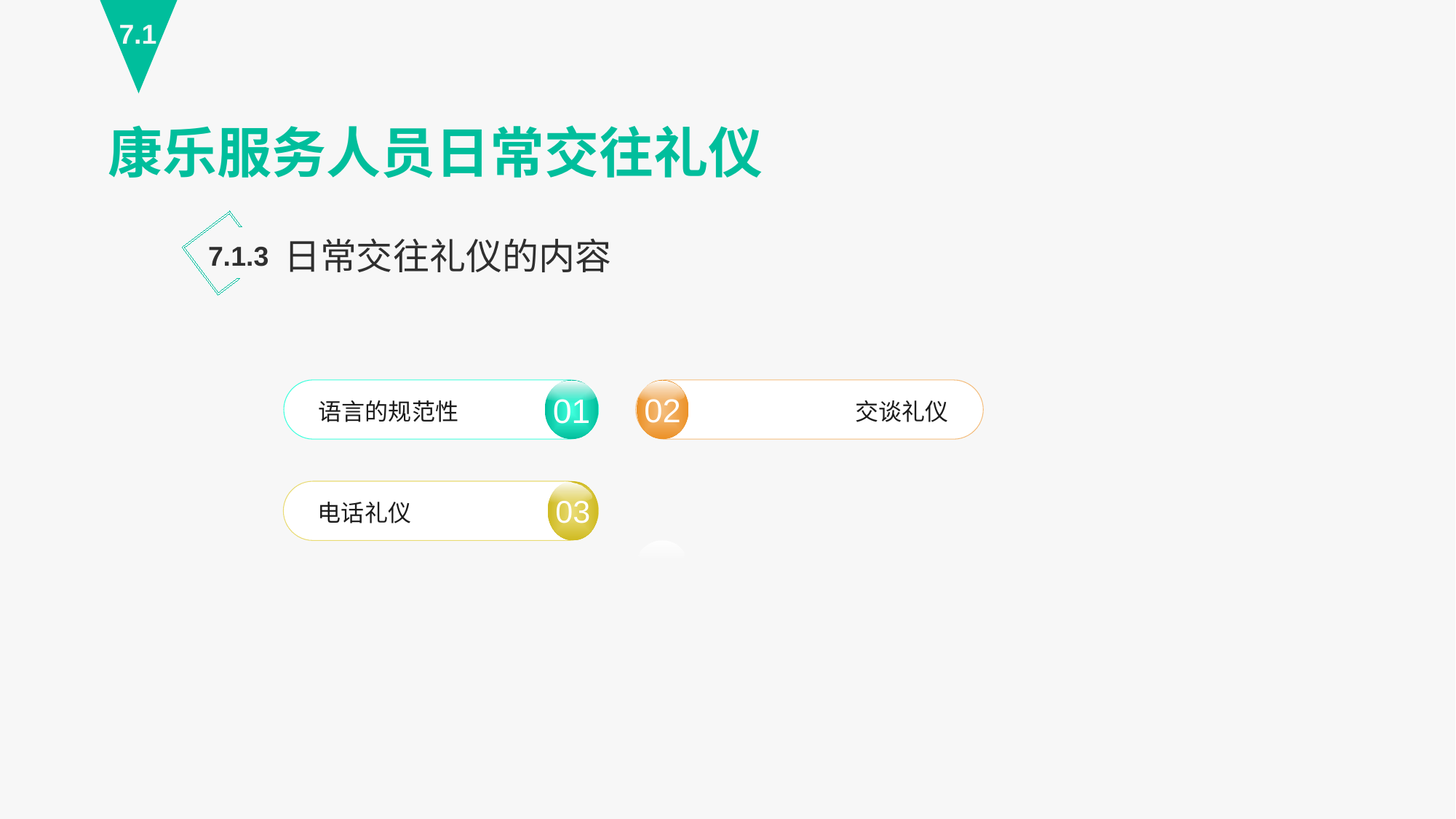

7.1
康乐服务人员日常交往礼仪

日常交往礼仪的内容
7.1.3

语言的规范性
01

02
交谈礼仪

电话礼仪
03